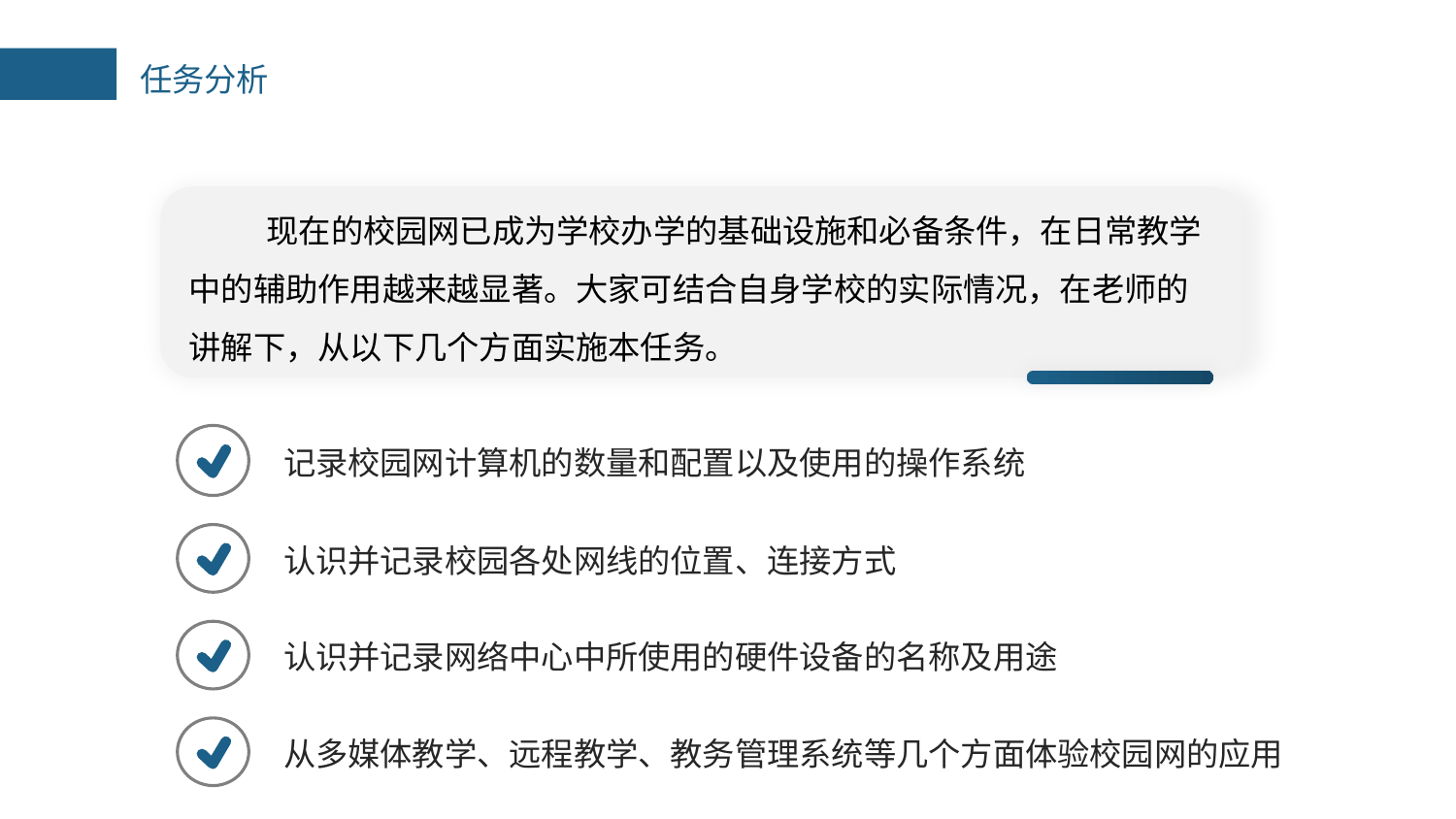

任务分析
现在的校园网已成为学校办学的基础设施和必备条件，在日常教学中的辅助作用越来越显著。大家可结合自身学校的实际情况，在老师的讲解下，从以下几个方面实施本任务。

记录校园网计算机的数量和配置以及使用的操作系统

认识并记录校园各处网线的位置、连接方式

认识并记录网络中心中所使用的硬件设备的名称及用途

从多媒体教学、远程教学、教务管理系统等几个方面体验校园网的应用